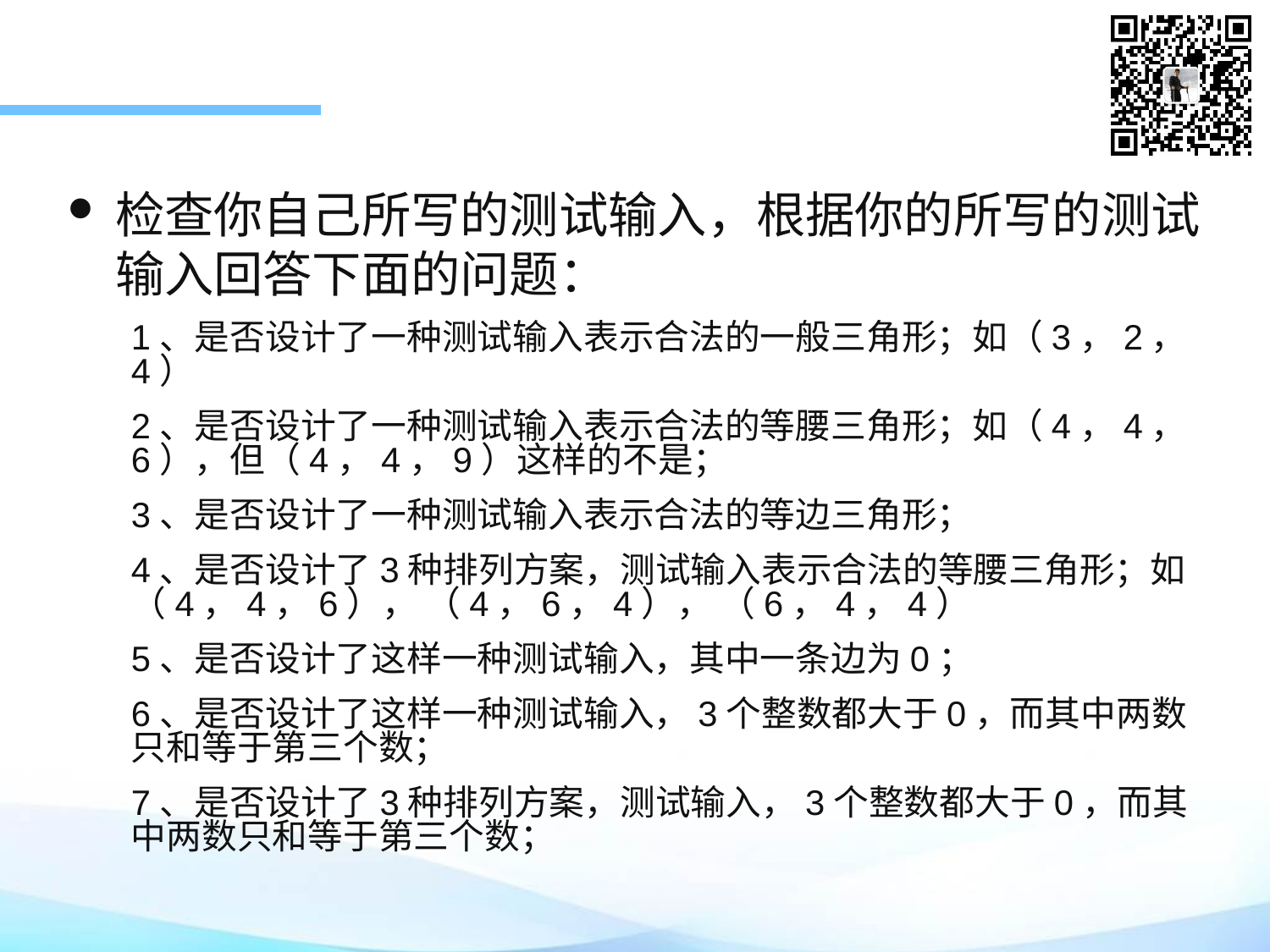

检查你自己所写的测试输入，根据你的所写的测试输入回答下面的问题：
1、是否设计了一种测试输入表示合法的一般三角形；如（3，2，4）
2、是否设计了一种测试输入表示合法的等腰三角形；如（4，4，6），但（4，4，9）这样的不是；
3、是否设计了一种测试输入表示合法的等边三角形；
4、是否设计了3种排列方案，测试输入表示合法的等腰三角形；如（4，4，6）， （4，6，4）， （6，4，4）
5、是否设计了这样一种测试输入，其中一条边为0；
6、是否设计了这样一种测试输入，3个整数都大于0，而其中两数只和等于第三个数；
7、是否设计了3种排列方案，测试输入，3个整数都大于0，而其中两数只和等于第三个数；